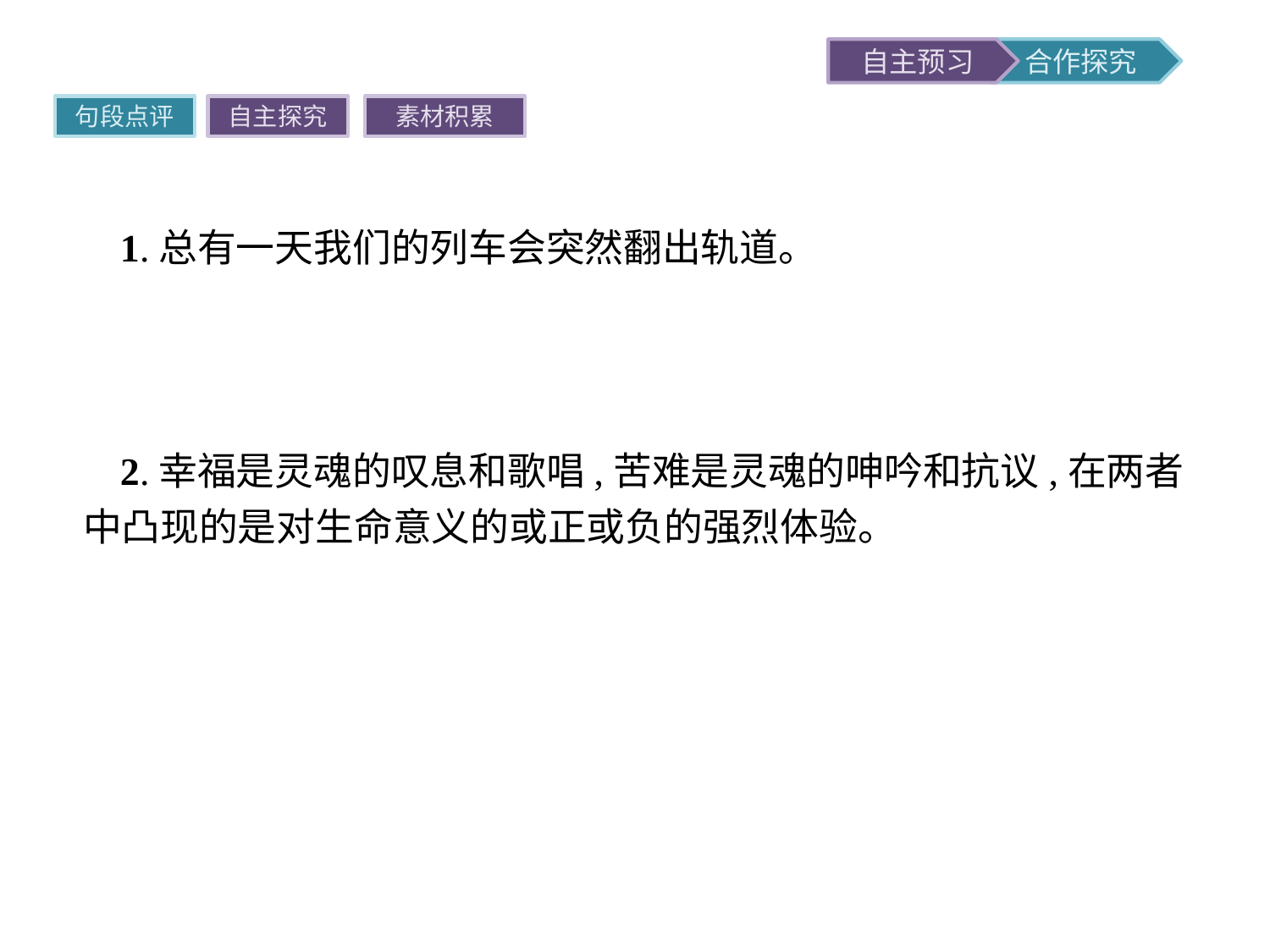

句段点评
自主探究
素材积累
1.总有一天我们的列车会突然翻出轨道。
点评运用比喻手法,指出人生当中总是难免有意外发生,人人都会遭受不同程度的苦难,世上并无绝对的幸运儿,每个人都应该有面对苦难的心理准备。
2.幸福是灵魂的叹息和歌唱,苦难是灵魂的呻吟和抗议,在两者中凸现的是对生命意义的或正或负的强烈体验。
点评因为幸福是生命意义得到实现的美好感受,它能给人的灵魂带来巨大的愉悦,因此它是“灵魂的叹息和歌唱”,而苦难打击了人对生命意义的信心,甚至意味着一切有价值的东西被毁灭,所以它是“灵魂的呻吟和抗议”。